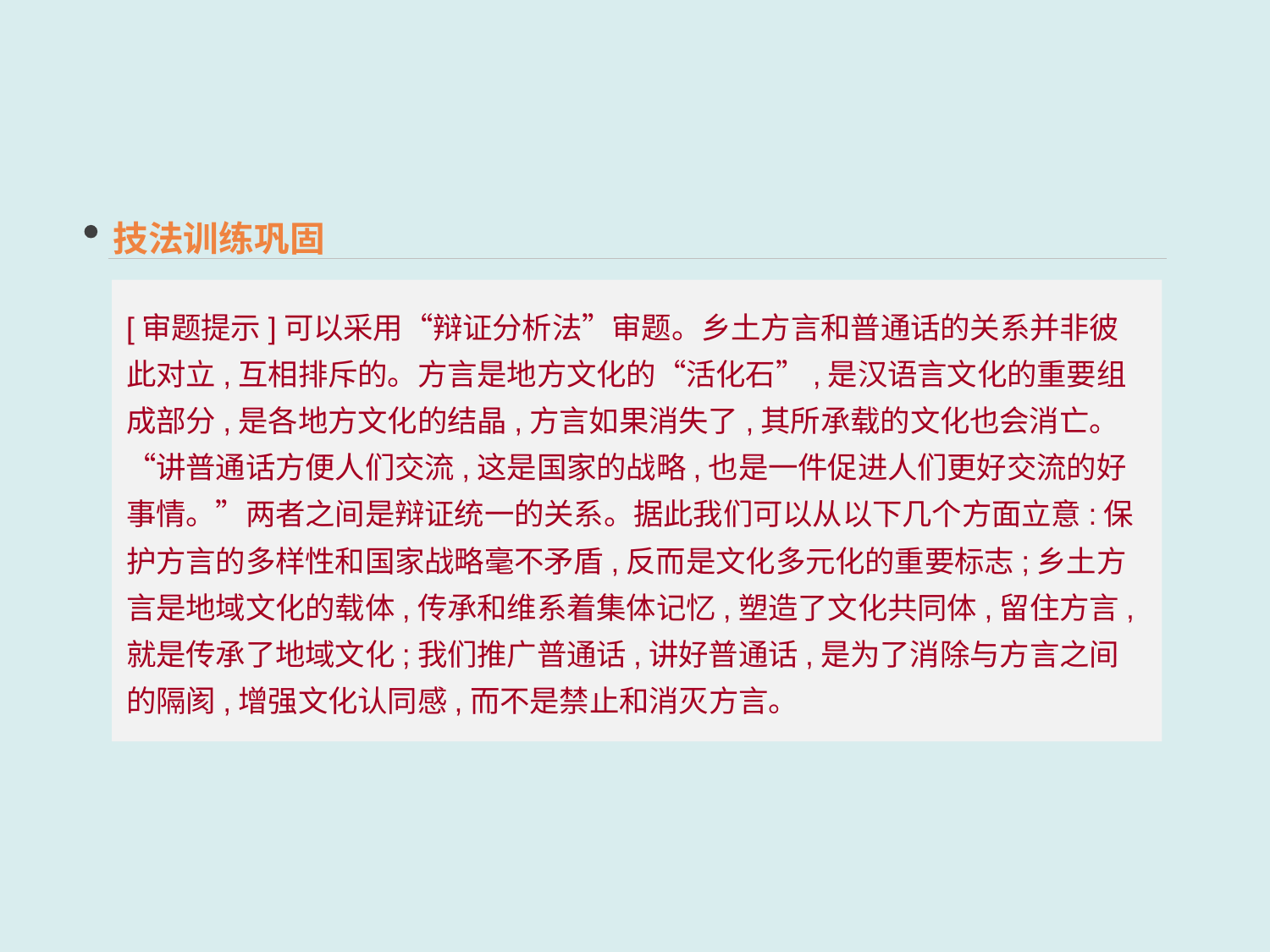

技法训练巩固

[审题提示]可以采用“辩证分析法”审题。乡土方言和普通话的关系并非彼此对立,互相排斥的。方言是地方文化的“活化石”,是汉语言文化的重要组成部分,是各地方文化的结晶,方言如果消失了,其所承载的文化也会消亡。“讲普通话方便人们交流,这是国家的战略,也是一件促进人们更好交流的好事情。”两者之间是辩证统一的关系。据此我们可以从以下几个方面立意:保护方言的多样性和国家战略毫不矛盾,反而是文化多元化的重要标志;乡土方言是地域文化的载体,传承和维系着集体记忆,塑造了文化共同体,留住方言,就是传承了地域文化;我们推广普通话,讲好普通话,是为了消除与方言之间的隔阂,增强文化认同感,而不是禁止和消灭方言。